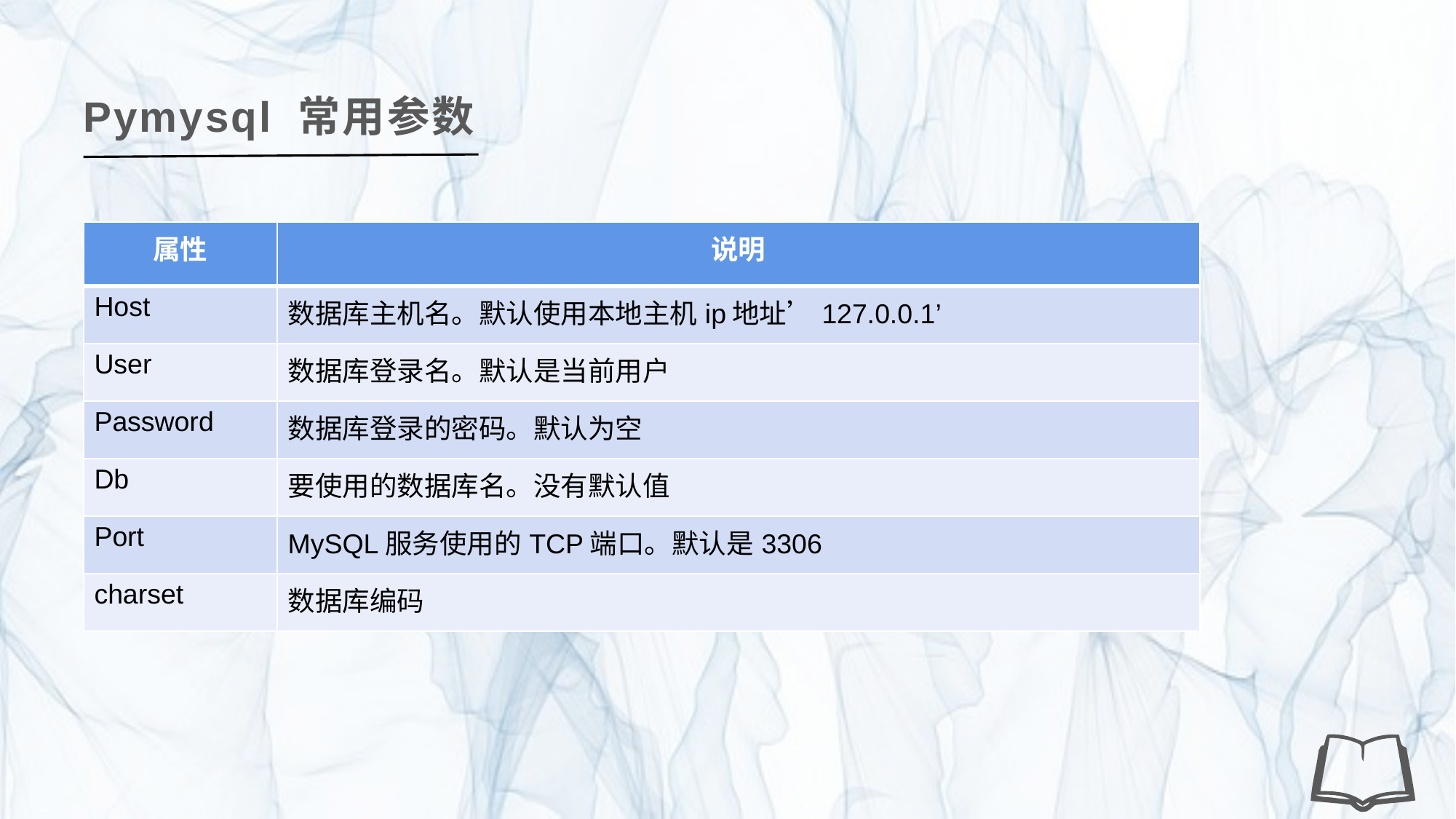

Pymysql 常用参数
| 属性 | 说明 |
| --- | --- |
| Host | 数据库主机名。默认使用本地主机ip地址’127.0.0.1’ |
| User | 数据库登录名。默认是当前用户 |
| Password | 数据库登录的密码。默认为空 |
| Db | 要使用的数据库名。没有默认值 |
| Port | MySQL服务使用的TCP端口。默认是3306 |
| charset | 数据库编码 |

10